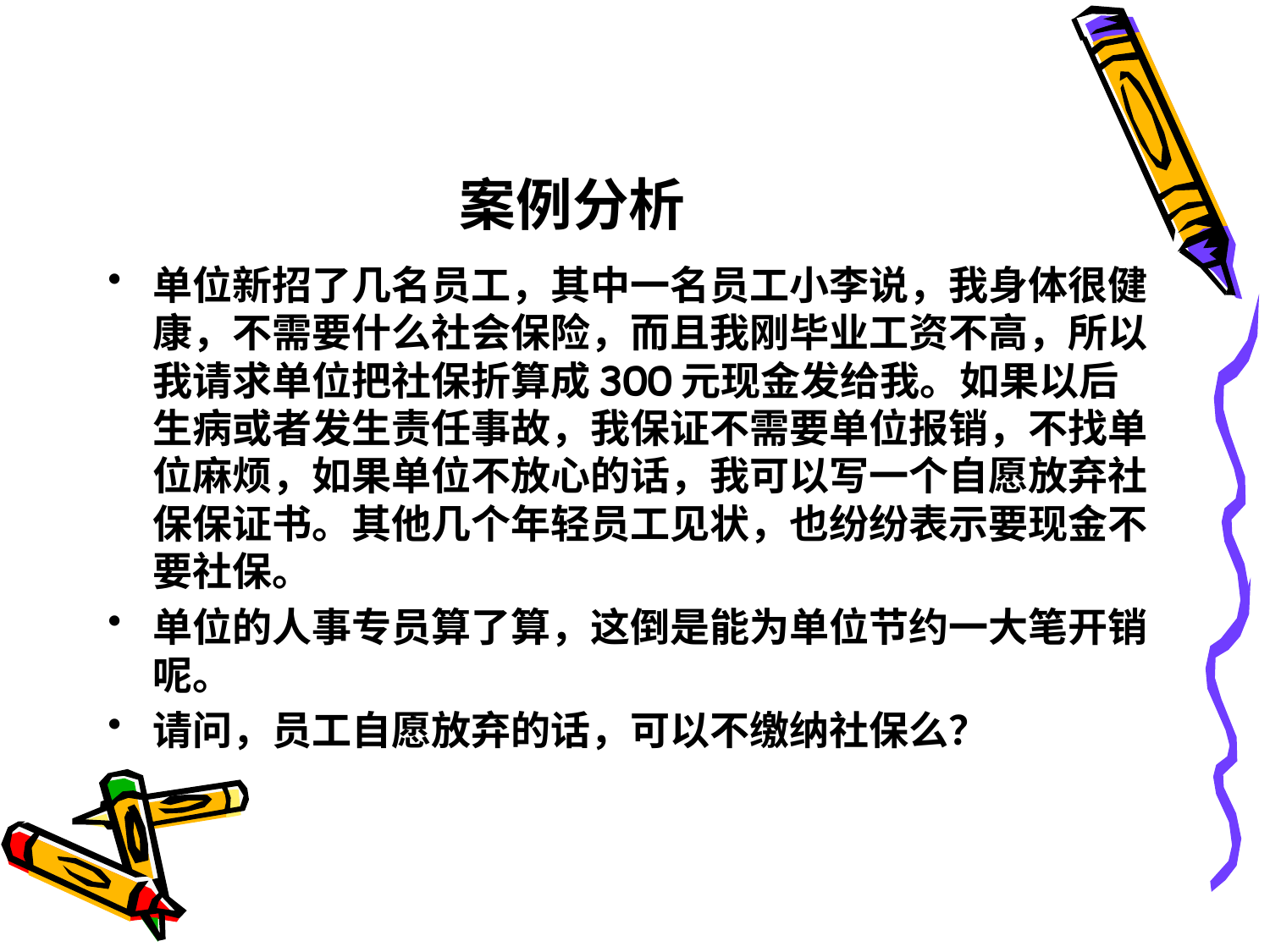

# 案例分析
单位新招了几名员工，其中一名员工小李说，我身体很健康，不需要什么社会保险，而且我刚毕业工资不高，所以我请求单位把社保折算成300元现金发给我。如果以后生病或者发生责任事故，我保证不需要单位报销，不找单位麻烦，如果单位不放心的话，我可以写一个自愿放弃社保保证书。其他几个年轻员工见状，也纷纷表示要现金不要社保。
单位的人事专员算了算，这倒是能为单位节约一大笔开销呢。
请问，员工自愿放弃的话，可以不缴纳社保么？